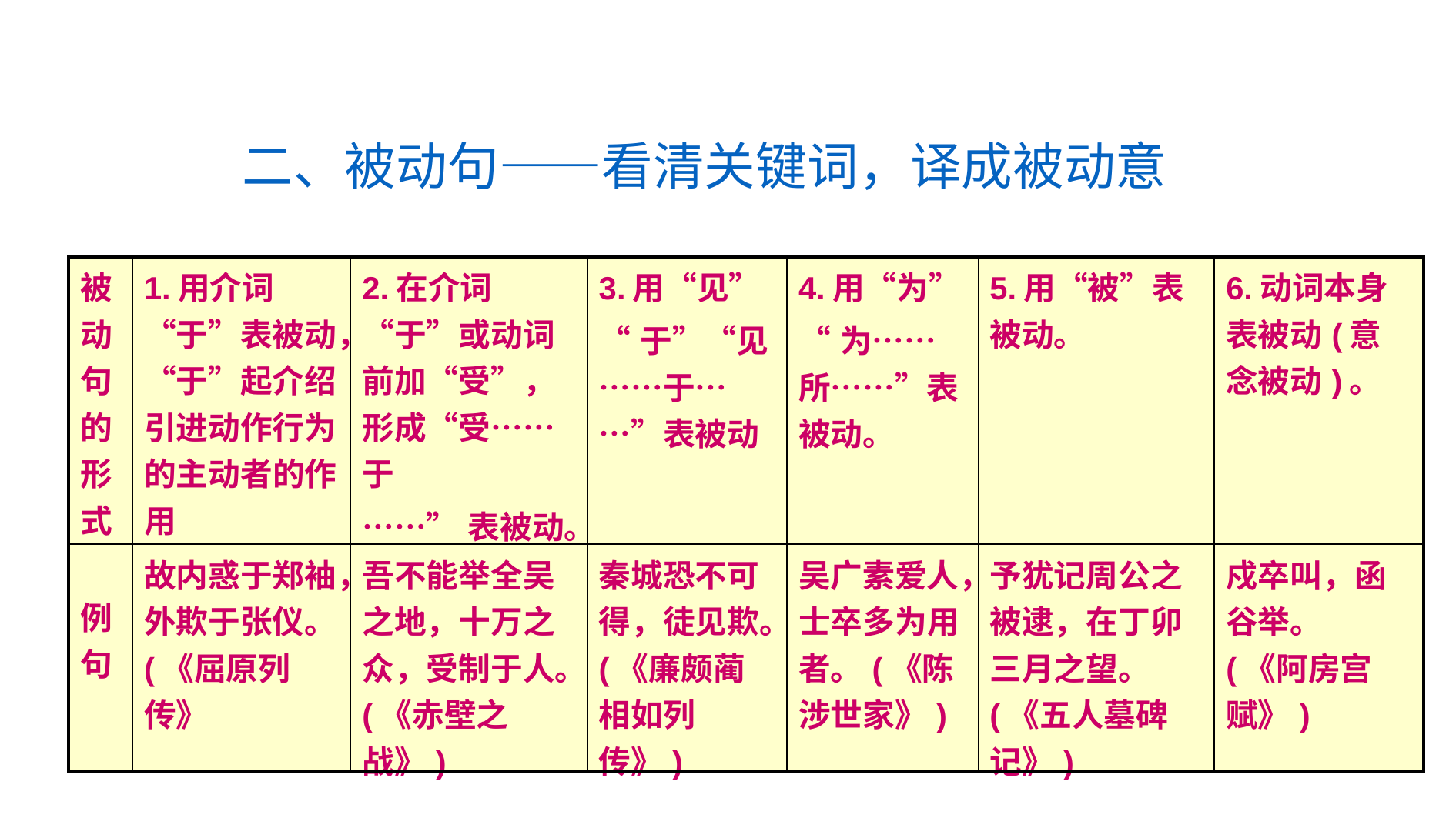

二、被动句——看清关键词，译成被动意
| 被动句的形式 | 1.用介词“于”表被动，“于”起介绍引进动作行为的主动者的作用 | 2.在介词“于”或动词前加“受”，形成“受……于 ……”表被动。 | 3.用“见” “于”“见……于……”表被动 | 4.用“为” “为……所……”表被动。 | 5.用“被”表被动。 | 6.动词本身表被动(意念被动)。 |
| --- | --- | --- | --- | --- | --- | --- |
| 例句 | 故内惑于郑袖，外欺于张仪。(《屈原列传》 | 吾不能举全吴之地，十万之众，受制于人。(《赤壁之战》) | 秦城恐不可得，徒见欺。(《廉颇蔺相如列传》) | 吴广素爱人，士卒多为用者。(《陈涉世家》) | 予犹记周公之被逮，在丁卯三月之望。(《五人墓碑记》) | 戍卒叫，函谷举。(《阿房宫赋》) |